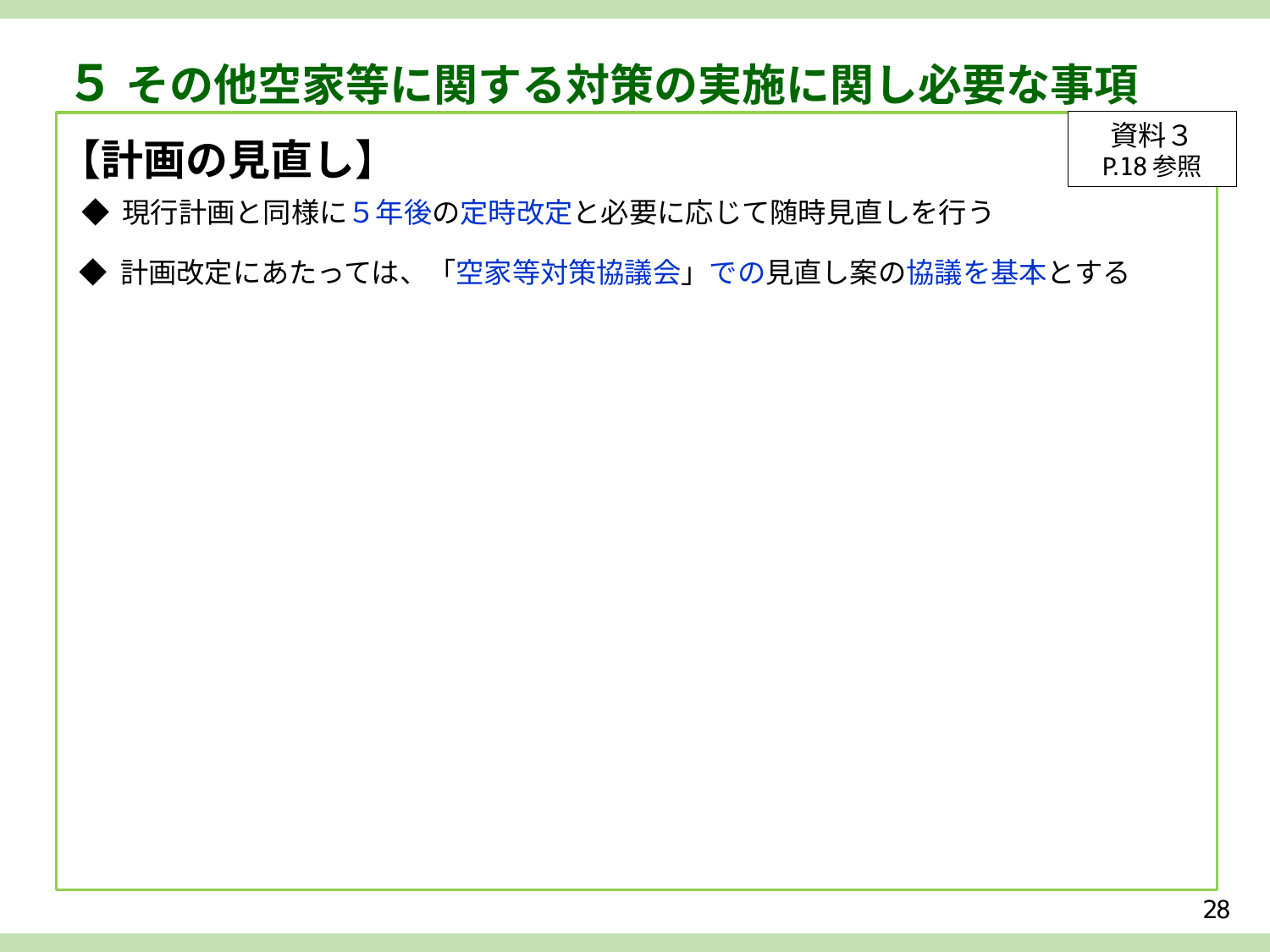

５ その他空家等に関する対策の実施に関し必要な事項
資料３
P.18参照
【計画の見直し】

◆ 現行計画と同様に５年後の定時改定と必要に応じて随時見直しを行う
◆ 計画改定にあたっては、「空家等対策協議会」での見直し案の協議を基本とする

28